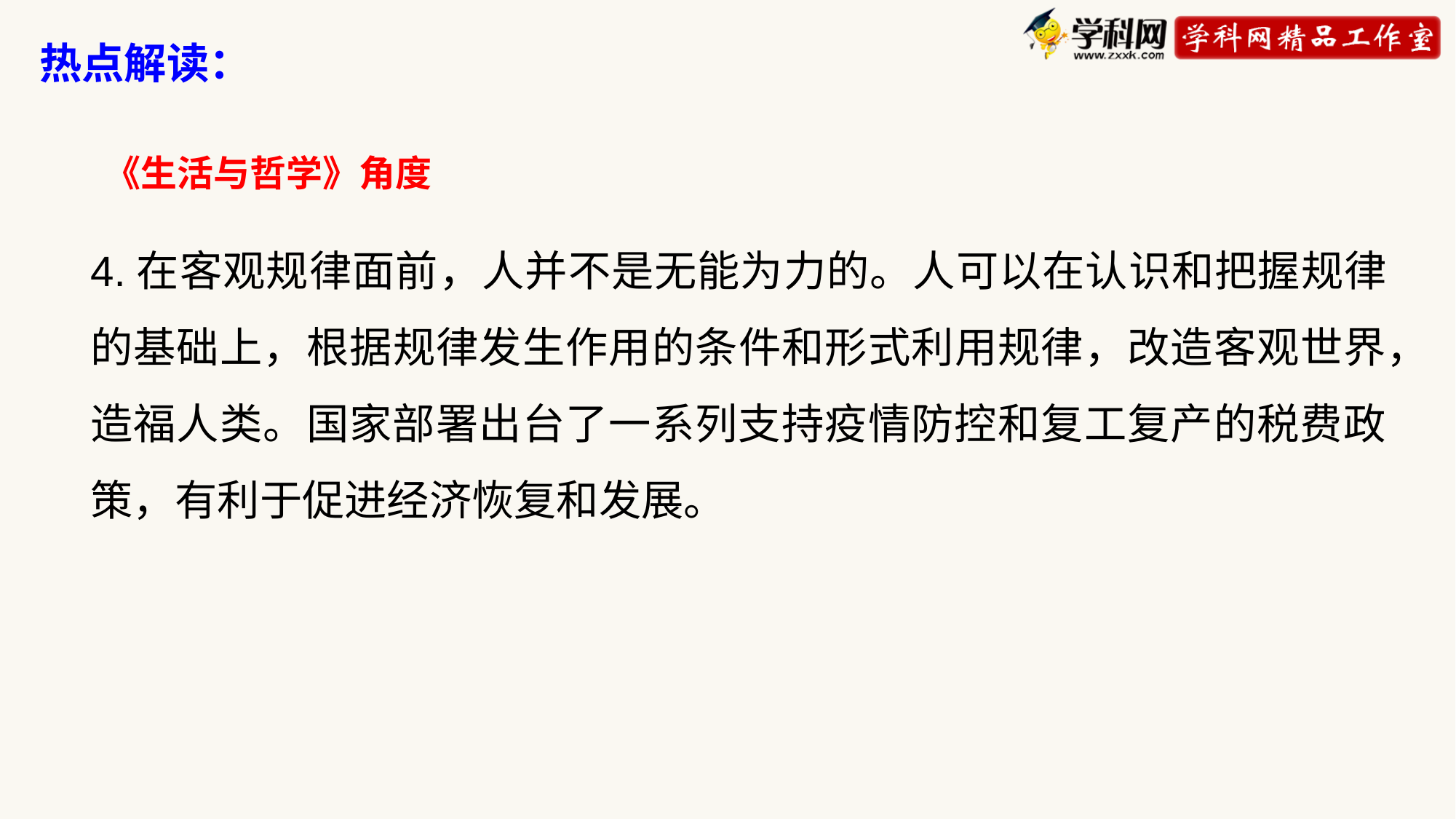

热点解读：
《生活与哲学》角度
4.在客观规律面前，人并不是无能为力的。人可以在认识和把握规律的基础上，根据规律发生作用的条件和形式利用规律，改造客观世界，造福人类。国家部署出台了一系列支持疫情防控和复工复产的税费政策，有利于促进经济恢复和发展。